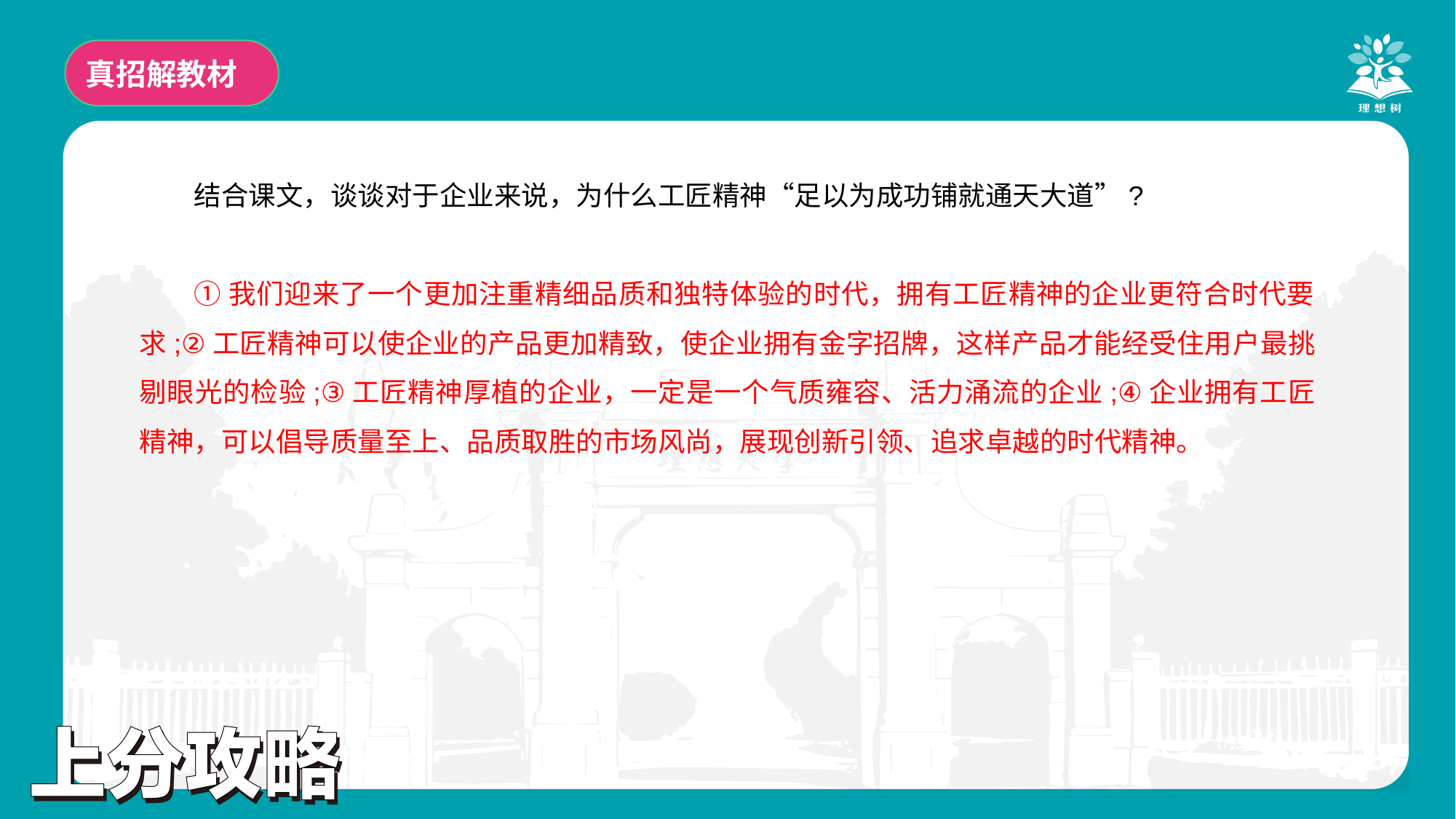

真招解教材
结合课文，谈谈对于企业来说，为什么工匠精神“足以为成功铺就通天大道”?

①我们迎来了一个更加注重精细品质和独特体验的时代，拥有工匠精神的企业更符合时代要求;②工匠精神可以使企业的产品更加精致，使企业拥有金字招牌，这样产品才能经受住用户最挑剔眼光的检验;③工匠精神厚植的企业，一定是一个气质雍容、活力涌流的企业;④企业拥有工匠精神，可以倡导质量至上、品质取胜的市场风尚，展现创新引领、追求卓越的时代精神。